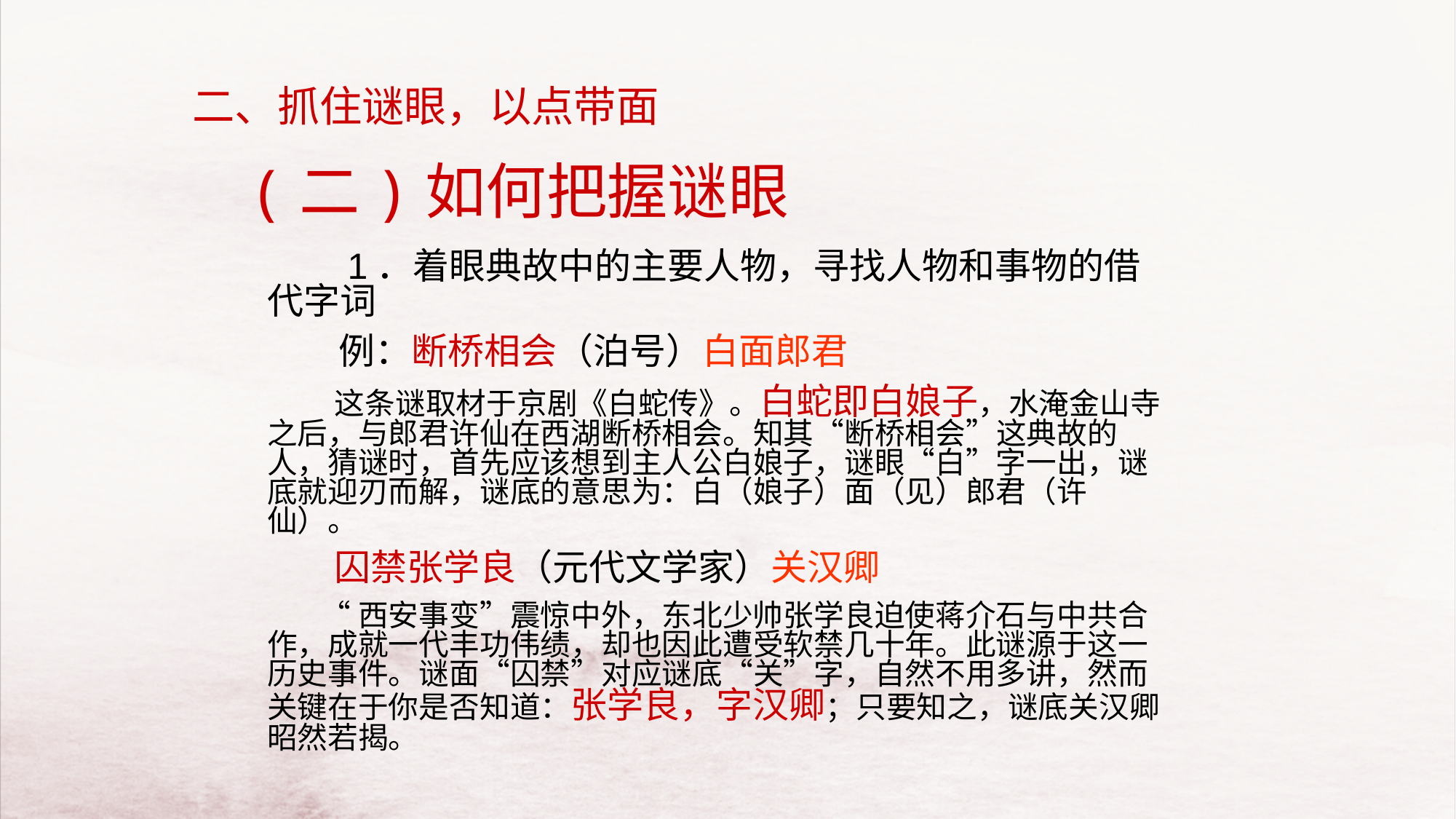

二、抓住谜眼，以点带面
# (二)如何把握谜眼
                1．着眼典故中的主要人物，寻找人物和事物的借代字词
           例：断桥相会（泊号）白面郎君
             这条谜取材于京剧《白蛇传》。白蛇即白娘子，水淹金山寺之后，与郎君许仙在西湖断桥相会。知其“断桥相会”这典故的人，猜谜时，首先应该想到主人公白娘子，谜眼“白”字一出，谜底就迎刃而解，谜底的意思为：白（娘子）面（见）郎君（许仙）。
             囚禁张学良（元代文学家）关汉卿
            “西安事变”震惊中外，东北少帅张学良迫使蒋介石与中共合作，成就一代丰功伟绩，却也因此遭受软禁几十年。此谜源于这一历史事件。谜面“囚禁”对应谜底“关”字，自然不用多讲，然而关键在于你是否知道：张学良，字汉卿；只要知之，谜底关汉卿昭然若揭。